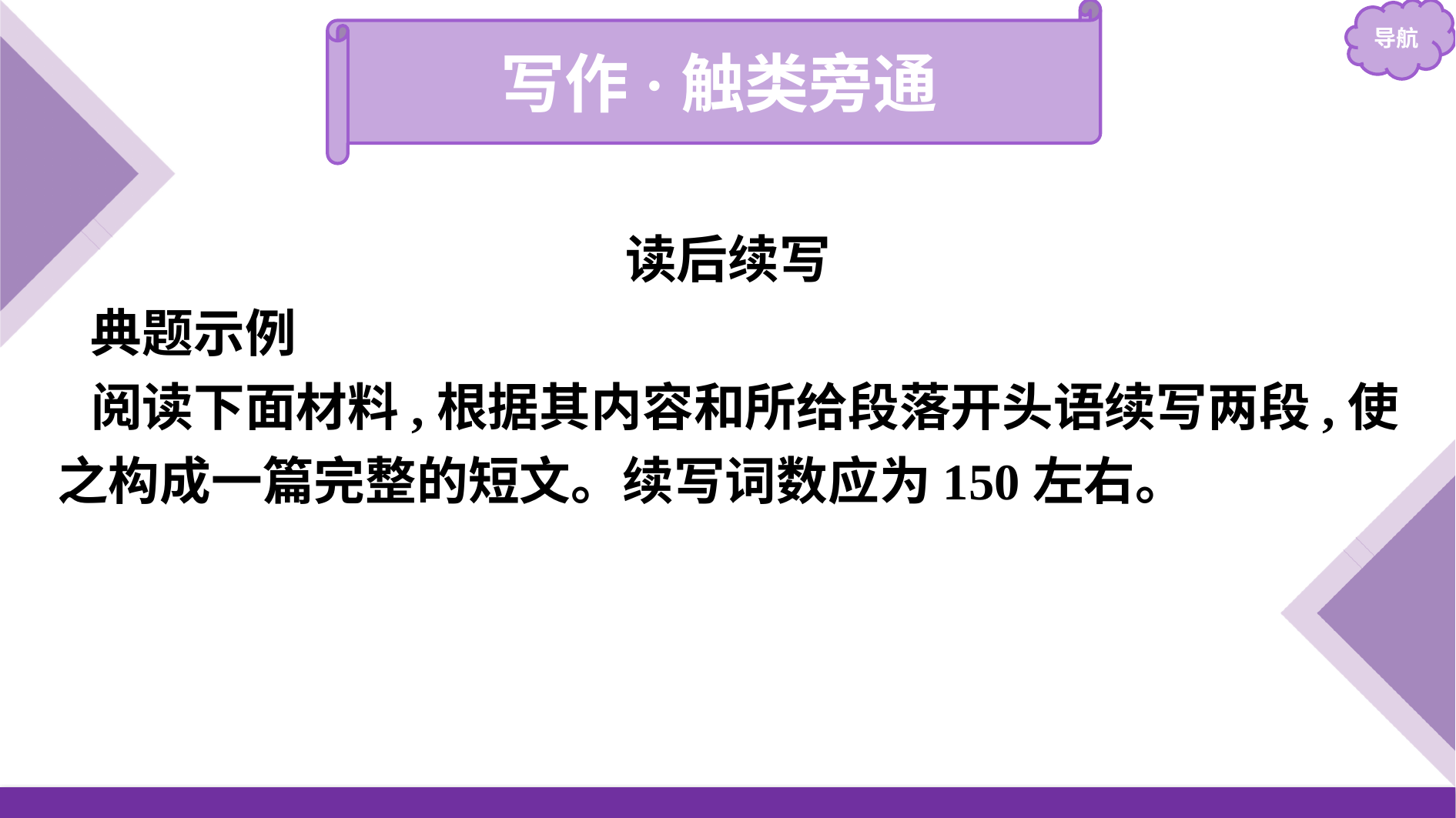

写作·触类旁通
读后续写
典题示例
阅读下面材料,根据其内容和所给段落开头语续写两段,使之构成一篇完整的短文。续写词数应为150左右。